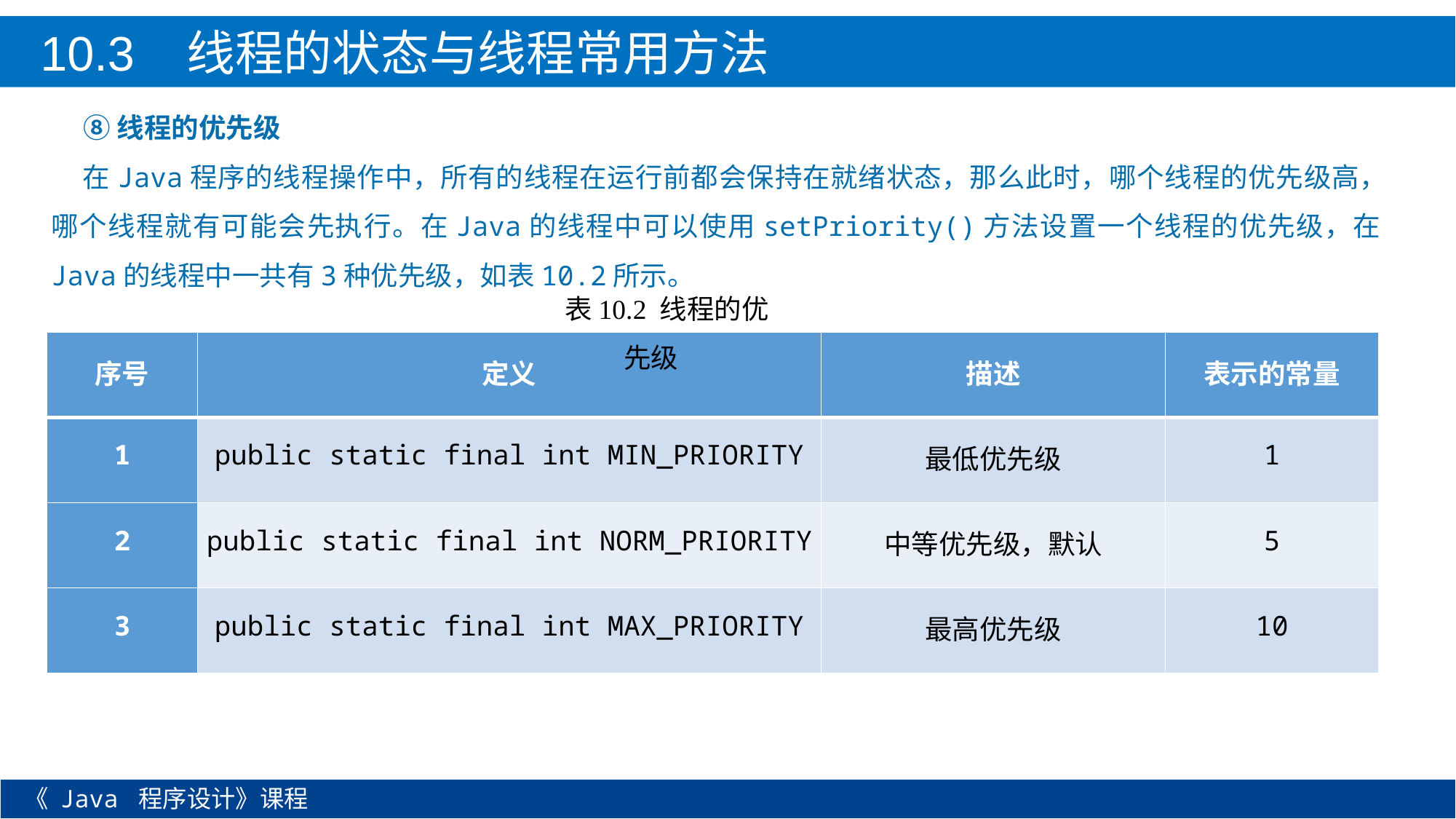

10.3   线程的状态与线程常用方法
⑧线程的优先级
在Java程序的线程操作中，所有的线程在运行前都会保持在就绪状态，那么此时，哪个线程的优先级高，哪个线程就有可能会先执行。在Java的线程中可以使用setPriority()方法设置一个线程的优先级，在Java的线程中一共有3种优先级，如表10.2所示。
表10.2 线程的优先级
| 序号 | 定义 | 描述 | 表示的常量 |
| --- | --- | --- | --- |
| 1 | public static final int MIN\_PRIORITY | 最低优先级 | 1 |
| 2 | public static final int NORM\_PRIORITY | 中等优先级，默认 | 5 |
| 3 | public static final int MAX\_PRIORITY | 最高优先级 | 10 |
《 Java 程序设计》课程